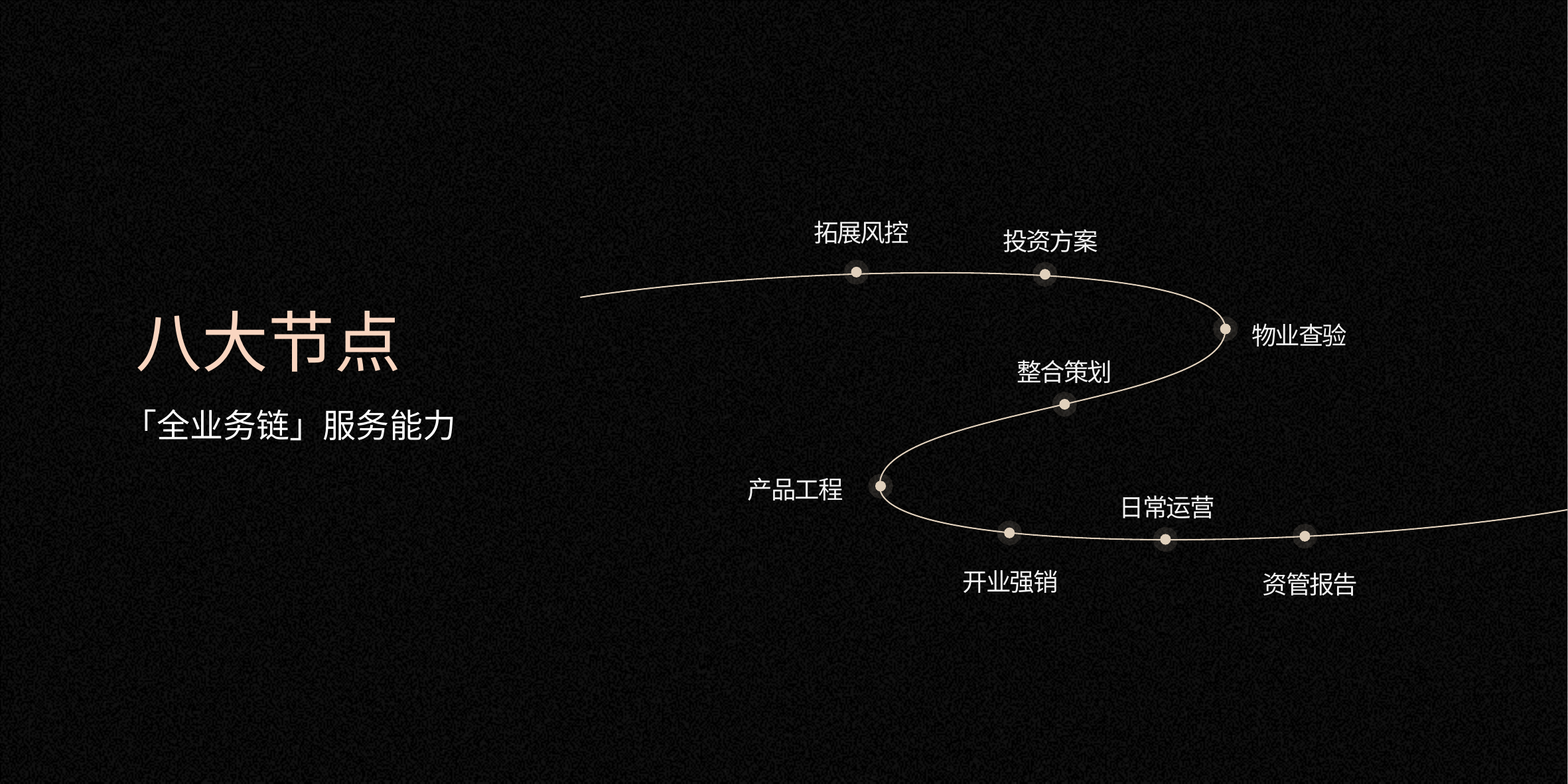

拓展风控
投资方案

物业查验
八大节点

整合策划
「全业务链」服务能力

产品工程
日常运营

开业强销
资管报告